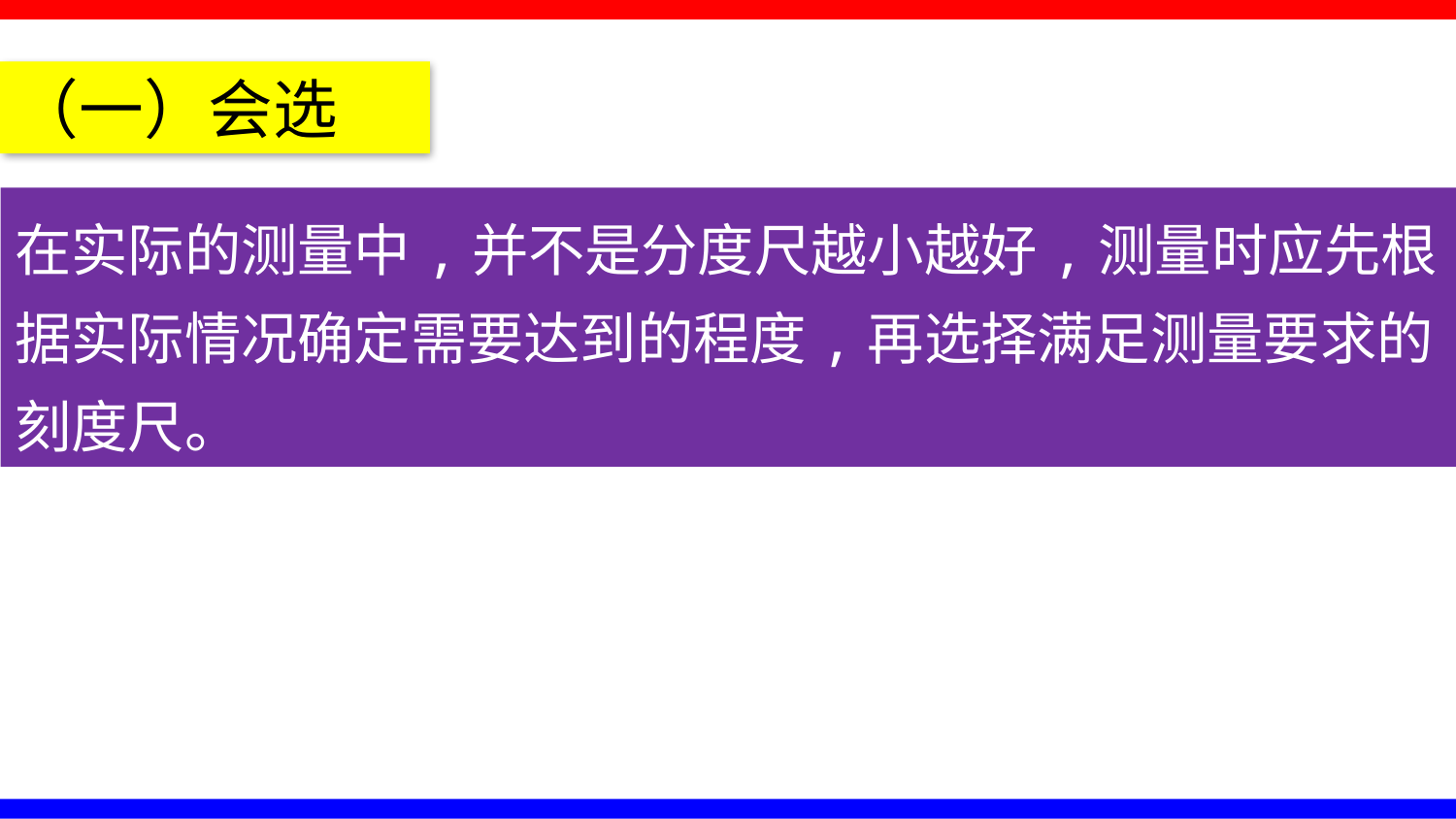

（一）会选
在实际的测量中,并不是分度尺越小越好,测量时应先根据实际情况确定需要达到的程度,再选择满足测量要求的刻度尺。